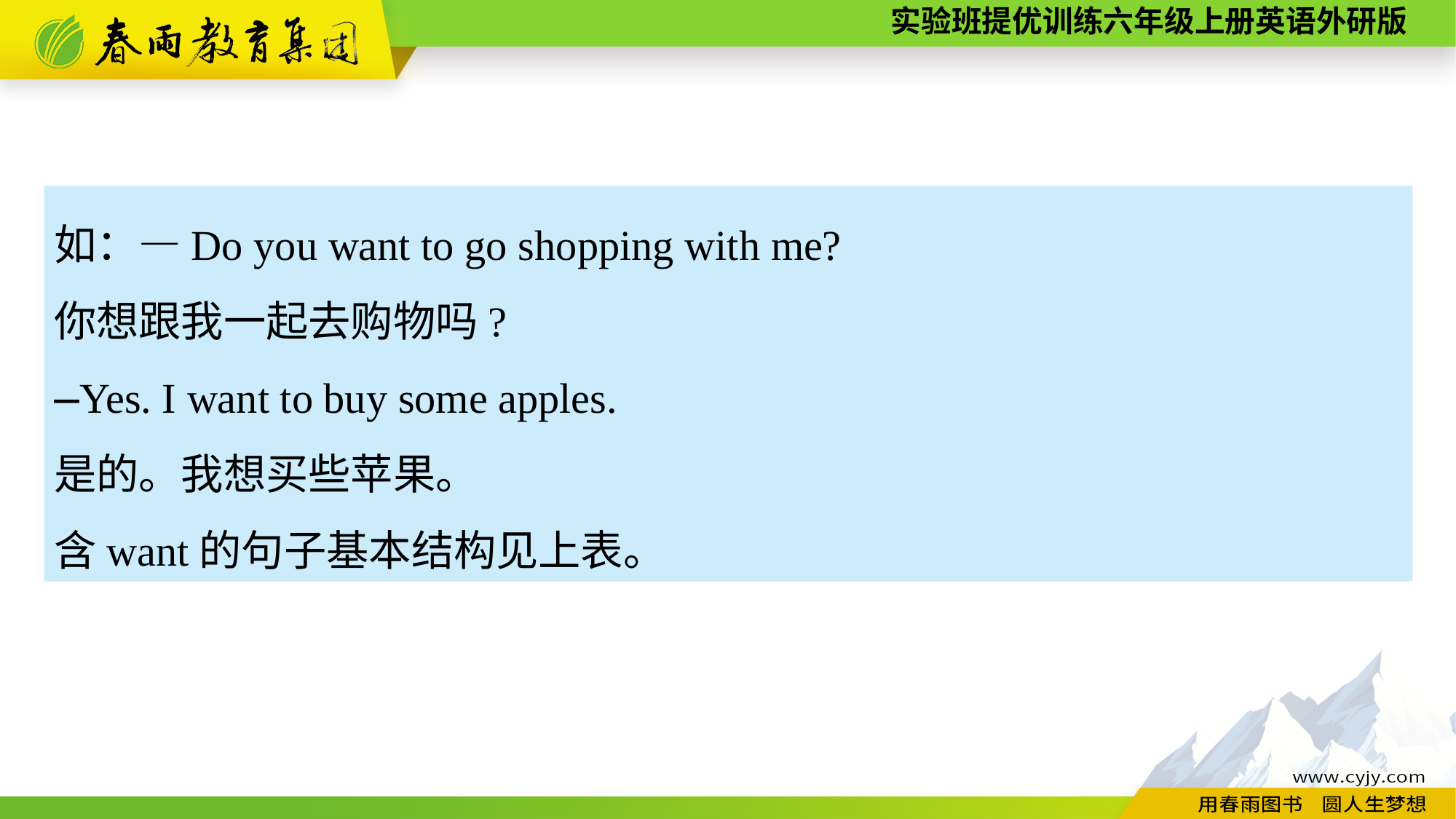

如：—Do you want to go shopping with me?
你想跟我一起去购物吗?
—Yes. I want to buy some apples.
是的。我想买些苹果。
含want的句子基本结构见上表。